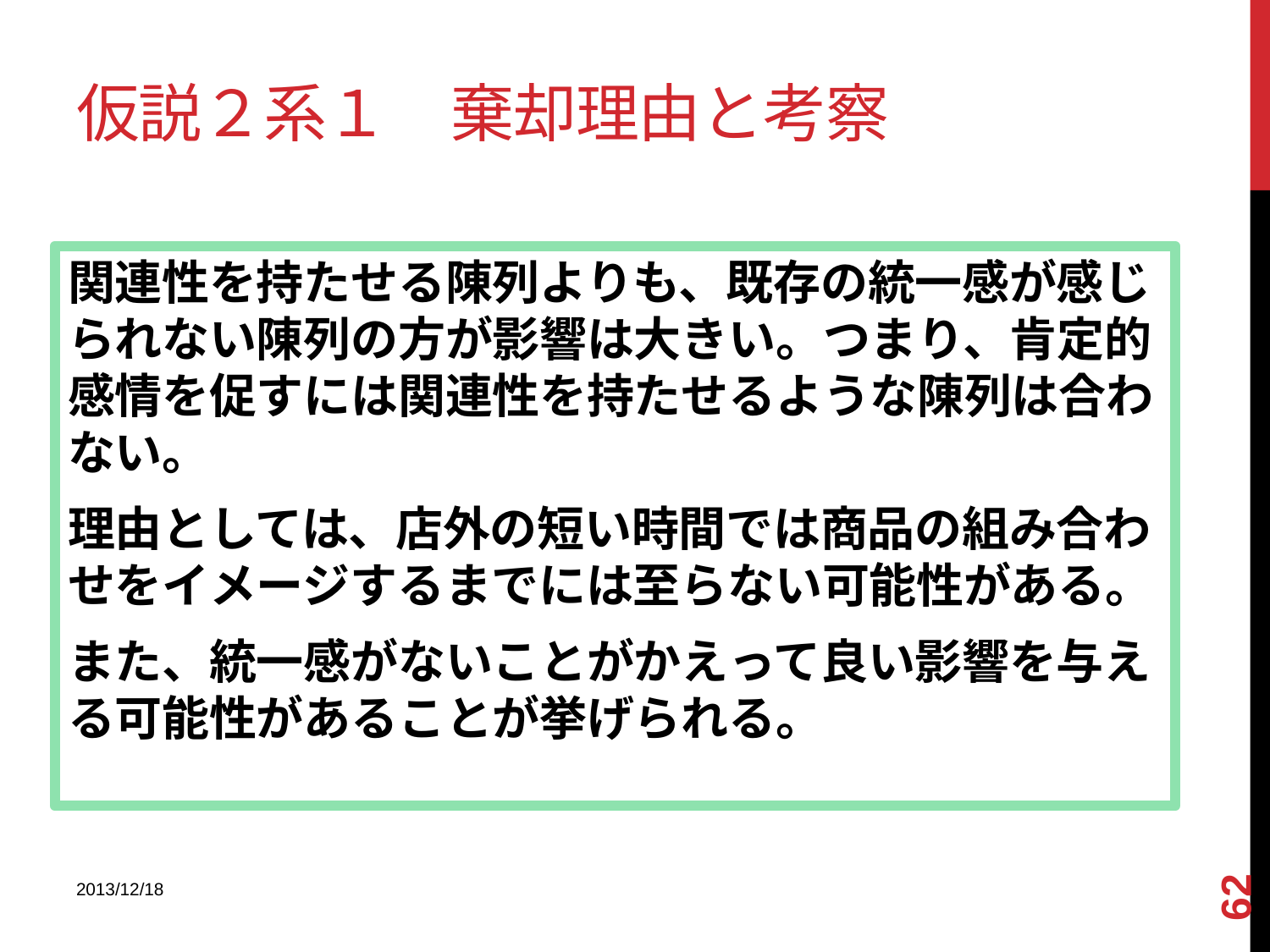

# 仮説２系１　棄却理由と考察
関連性を持たせる陳列よりも、既存の統一感が感じられない陳列の方が影響は大きい。つまり、肯定的感情を促すには関連性を持たせるような陳列は合わない。
理由としては、店外の短い時間では商品の組み合わせをイメージするまでには至らない可能性がある。
また、統一感がないことがかえって良い影響を与える可能性があることが挙げられる。
62
2013/12/18